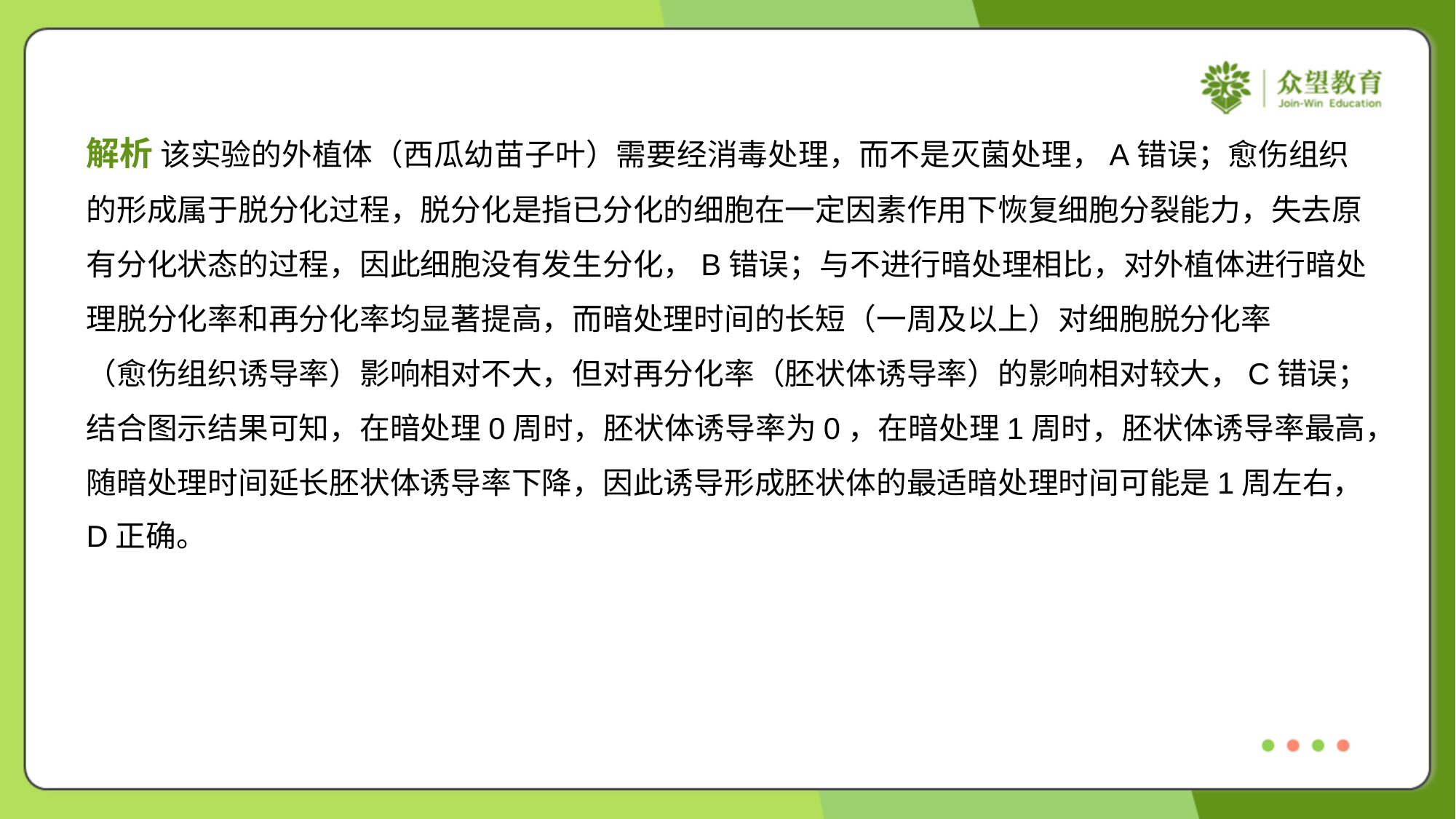

解析 该实验的外植体（西瓜幼苗子叶）需要经消毒处理，而不是灭菌处理，A错误；愈伤组织
的形成属于脱分化过程，脱分化是指已分化的细胞在一定因素作用下恢复细胞分裂能力，失去原
有分化状态的过程，因此细胞没有发生分化，B错误；与不进行暗处理相比，对外植体进行暗处
理脱分化率和再分化率均显著提高，而暗处理时间的长短（一周及以上）对细胞脱分化率
（愈伤组织诱导率）影响相对不大，但对再分化率（胚状体诱导率）的影响相对较大，C错误；
结合图示结果可知，在暗处理0周时，胚状体诱导率为0，在暗处理1周时，胚状体诱导率最高，
随暗处理时间延长胚状体诱导率下降，因此诱导形成胚状体的最适暗处理时间可能是1周左右，
D正确。